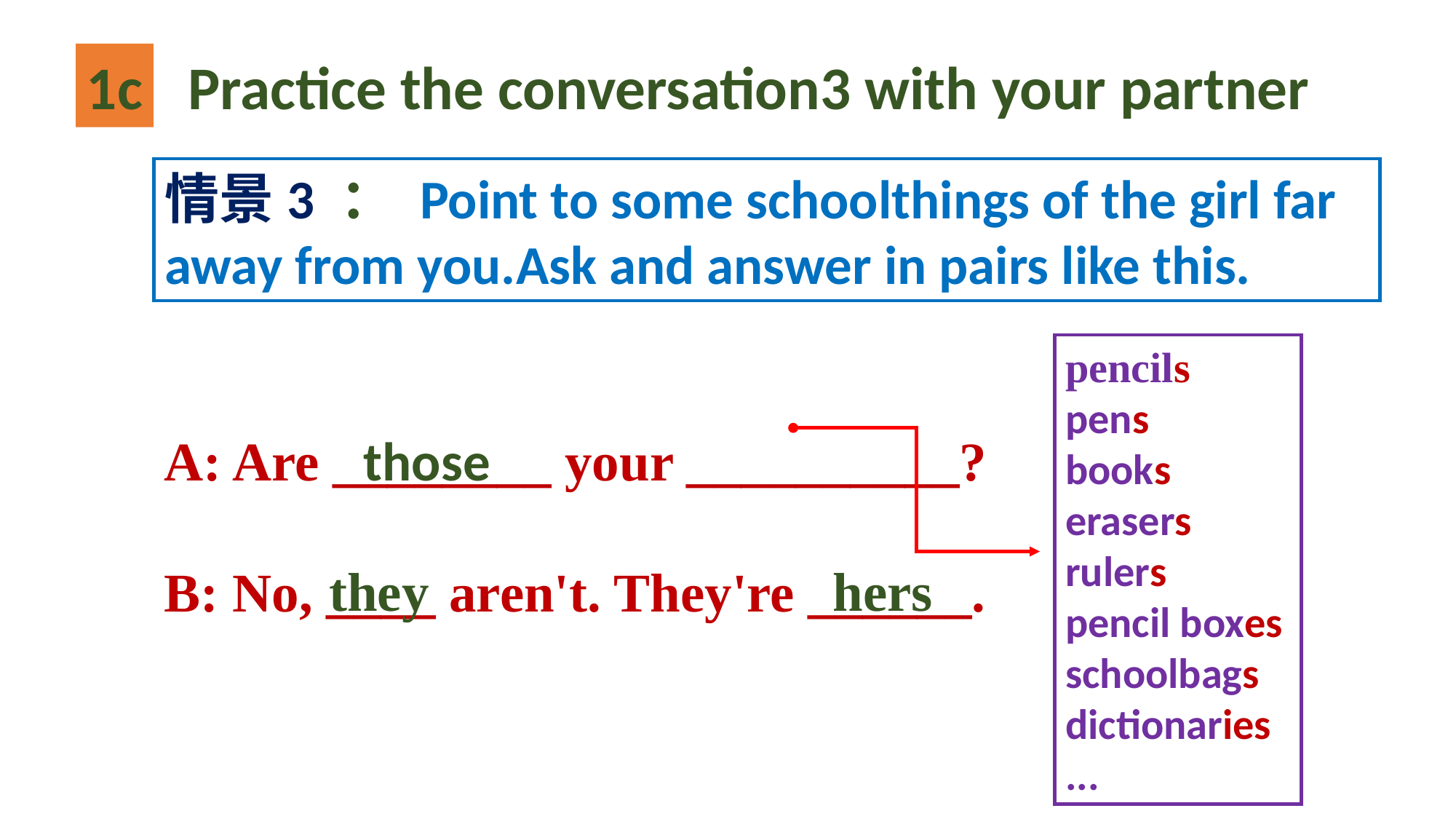

1c
Practice the conversation3 with your partner
情景3 ： Point to some schoolthings of the girl far away from you.Ask and answer in pairs like this.
pencils
pens
books
erasers
rulers
pencil boxes
schoolbags
dictionaries
...
A: Are ________ your __________?

B: No, ____ aren't. They're ______.
those
they
hers